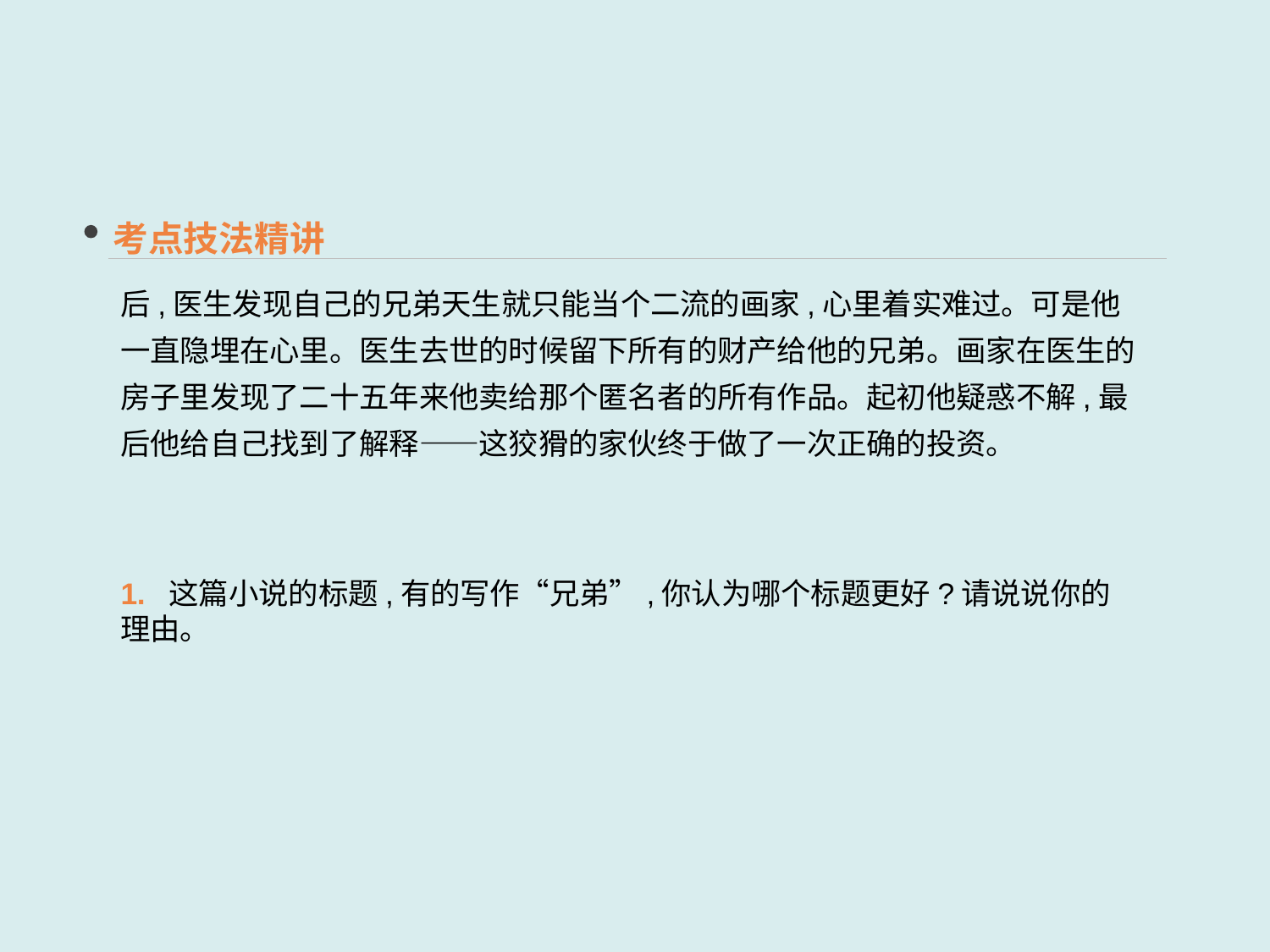

考点技法精讲

后,医生发现自己的兄弟天生就只能当个二流的画家,心里着实难过。可是他一直隐埋在心里。医生去世的时候留下所有的财产给他的兄弟。画家在医生的房子里发现了二十五年来他卖给那个匿名者的所有作品。起初他疑惑不解,最后他给自己找到了解释——这狡猾的家伙终于做了一次正确的投资。

1.  这篇小说的标题,有的写作“兄弟”,你认为哪个标题更好?请说说你的理由。